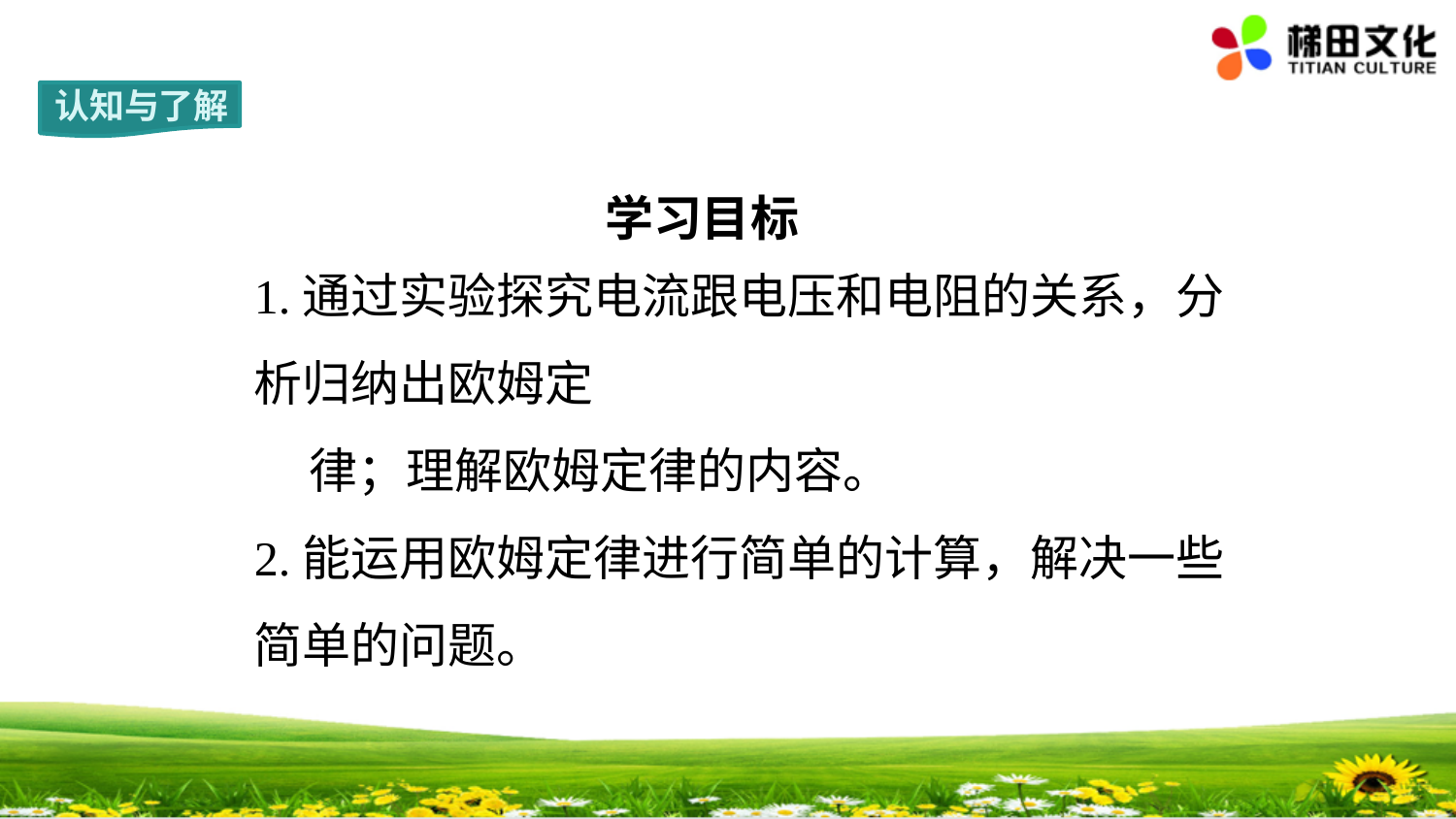

认知与了解

学习目标
1.通过实验探究电流跟电压和电阻的关系，分析归纳出欧姆定
    律；理解欧姆定律的内容。
2.能运用欧姆定律进行简单的计算，解决一些简单的问题。